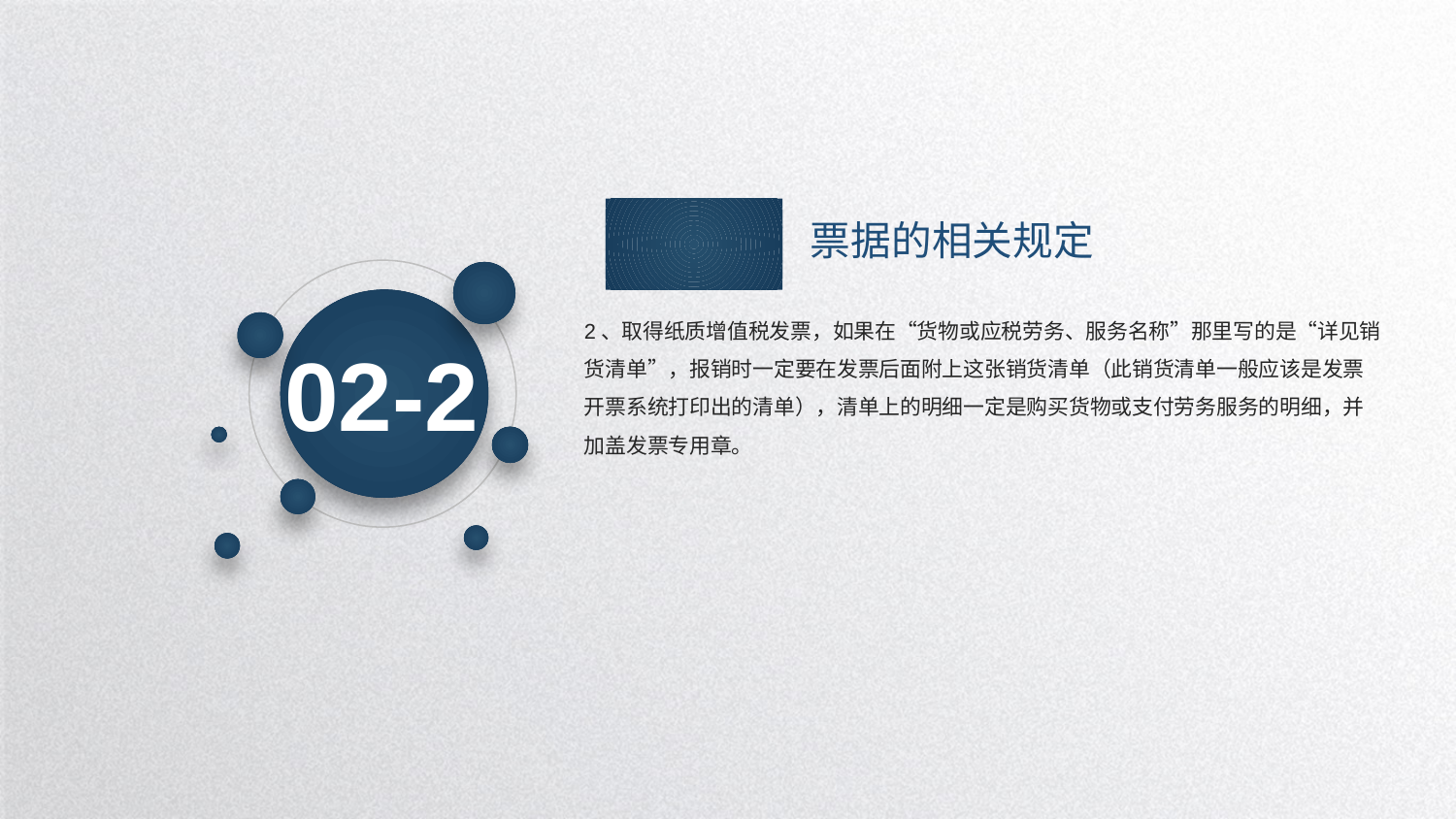

票据的相关规定

02-2
2、取得纸质增值税发票，如果在“货物或应税劳务、服务名称”那里写的是“详见销货清单”，报销时一定要在发票后面附上这张销货清单（此销货清单一般应该是发票开票系统打印出的清单），清单上的明细一定是购买货物或支付劳务服务的明细，并加盖发票专用章。